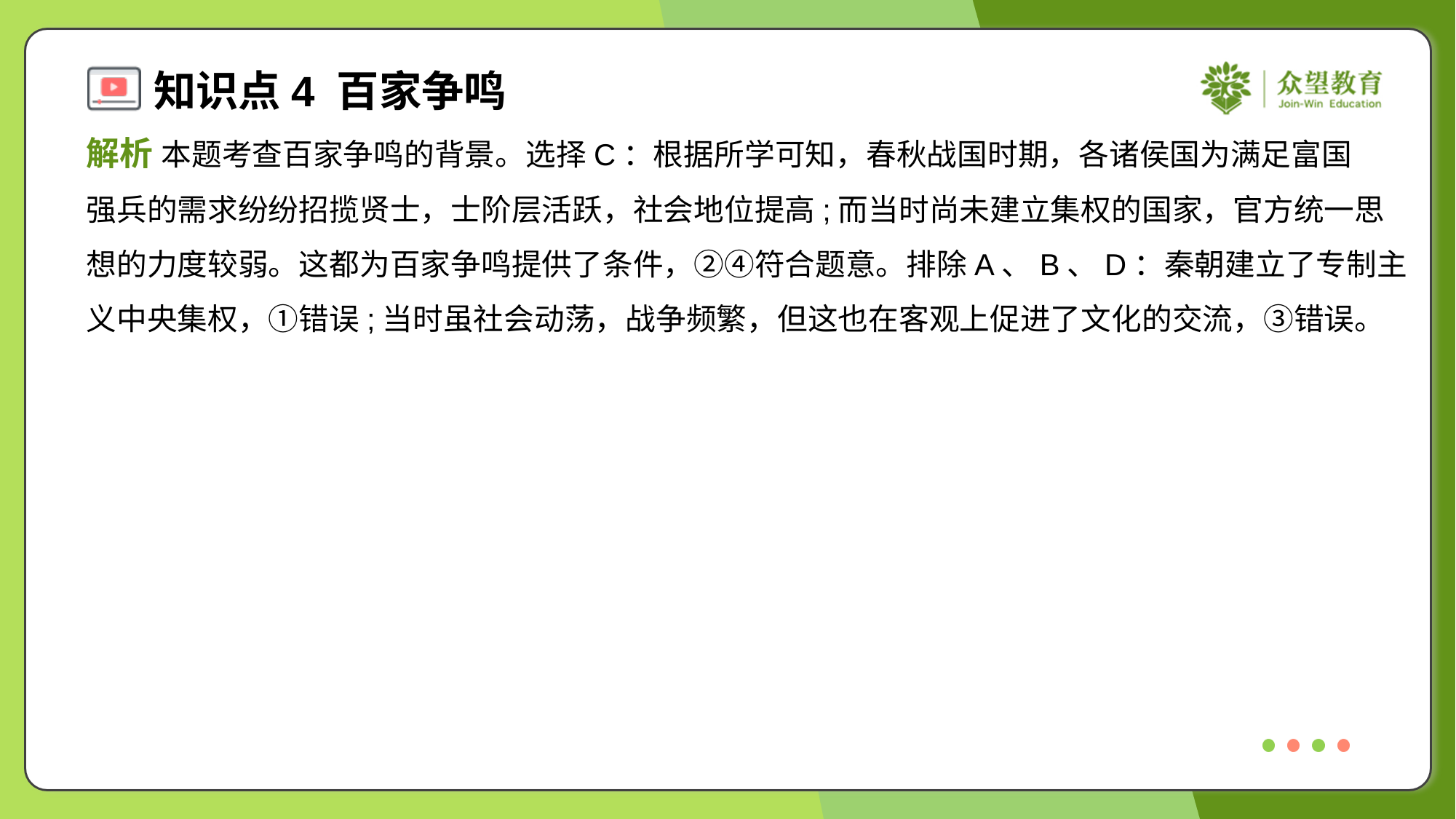

解析 本题考查百家争鸣的背景。选择C：根据所学可知，春秋战国时期，各诸侯国为满足富国
强兵的需求纷纷招揽贤士，士阶层活跃，社会地位提高;而当时尚未建立集权的国家，官方统一思
想的力度较弱。这都为百家争鸣提供了条件，②④符合题意。排除A、B、D：秦朝建立了专制主
义中央集权，①错误;当时虽社会动荡，战争频繁，但这也在客观上促进了文化的交流，③错误。